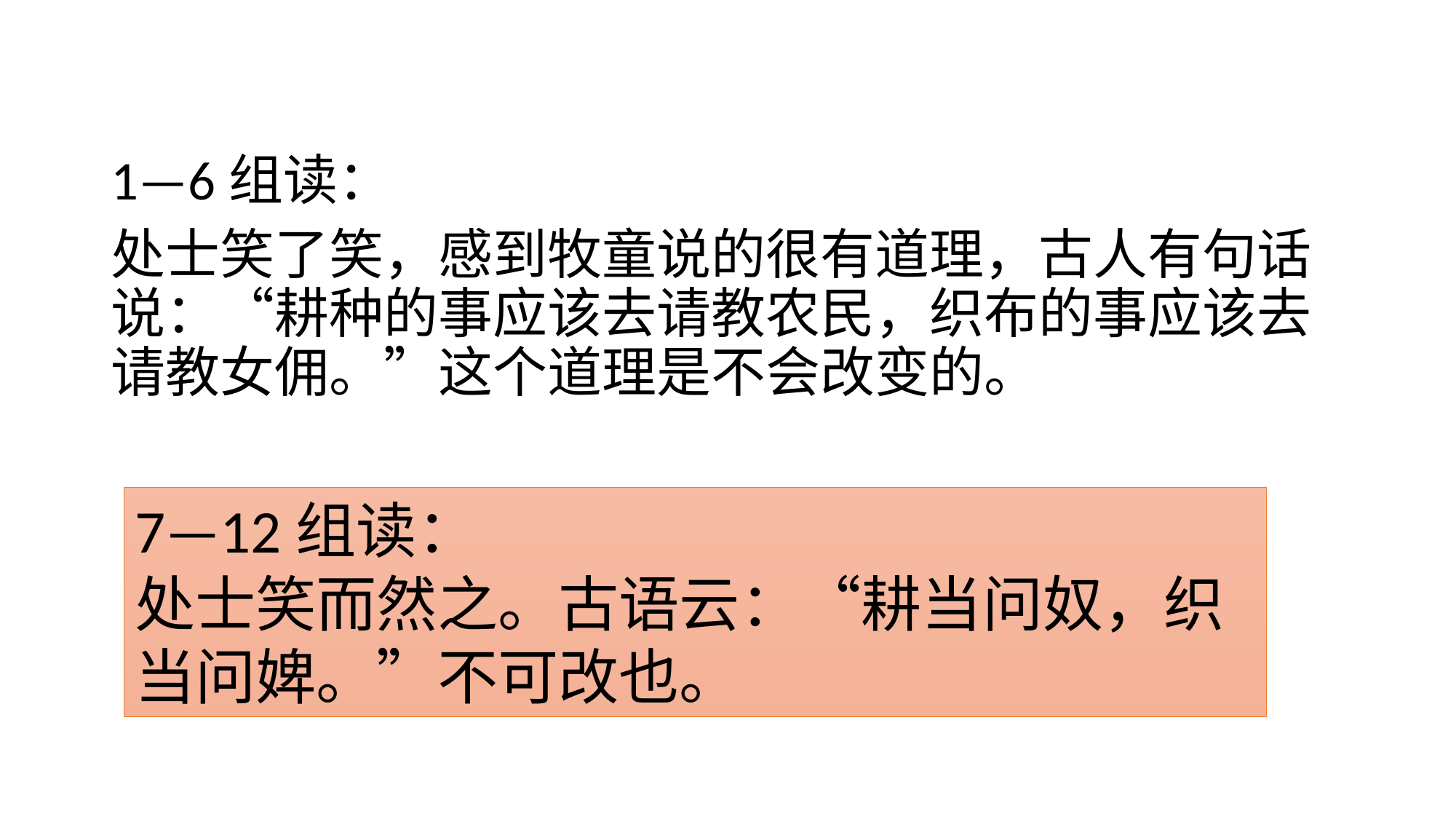

#
1—6组读：
处士笑了笑，感到牧童说的很有道理，古人有句话说：“耕种的事应该去请教农民，织布的事应该去请教女佣。”这个道理是不会改变的。
7—12组读：
处士笑而然之。古语云：“耕当问奴，织当问婢。”不可改也。